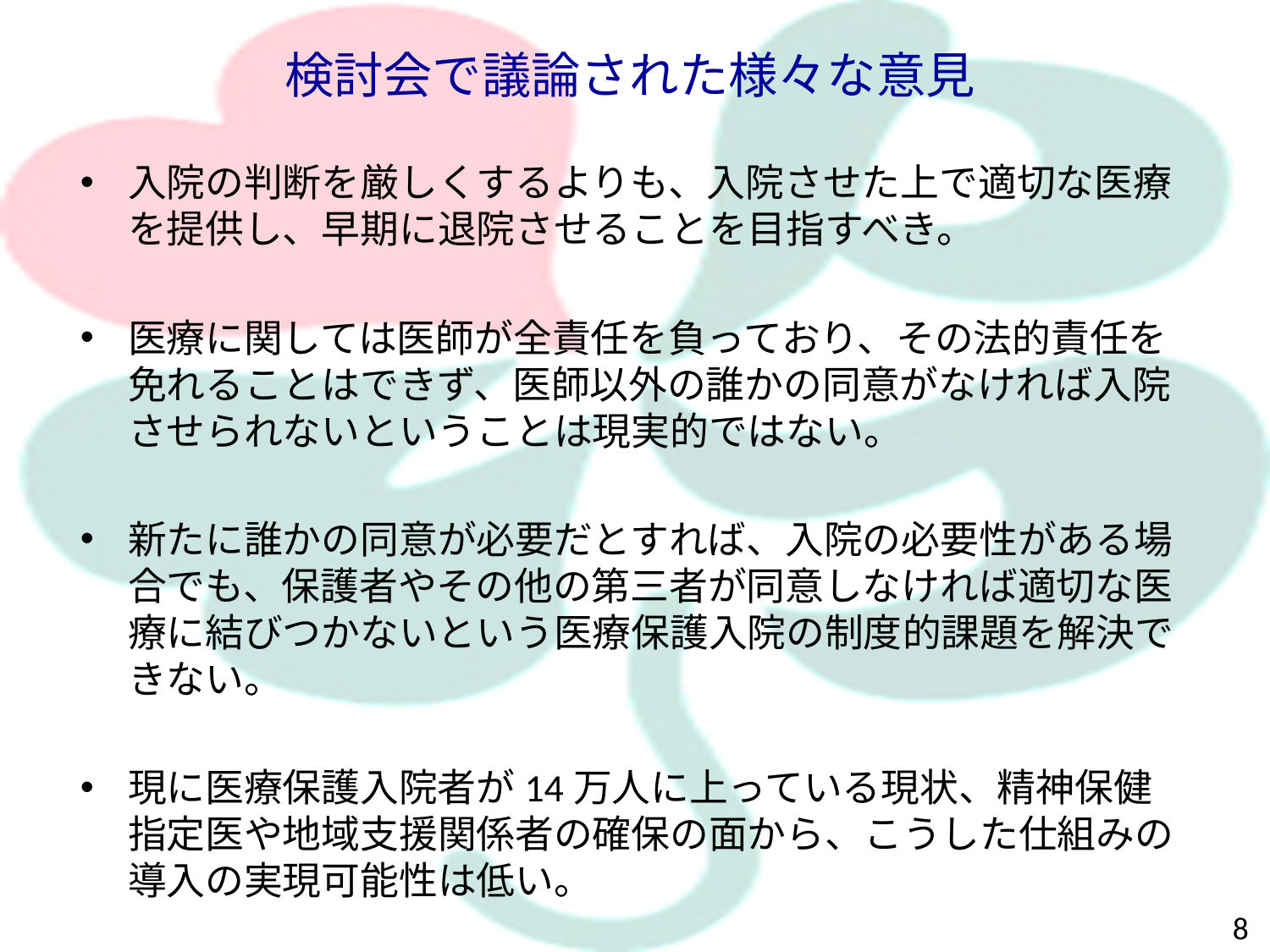

検討会で議論された様々な意見

入院の判断を厳しくするよりも、入院させた上で適切な医療を提供し、早期に退院させることを目指すべき。

医療に関しては医師が全責任を負っており、その法的責任を免れることはできず、医師以外の誰かの同意がなければ入院させられないということは現実的ではない。

新たに誰かの同意が必要だとすれば、入院の必要性がある場合でも、保護者やその他の第三者が同意しなければ適切な医療に結びつかないという医療保護入院の制度的課題を解決できない。

現に医療保護入院者が14万人に上っている現状、精神保健指定医や地域支援関係者の確保の面から、こうした仕組みの導入の実現可能性は低い。
8